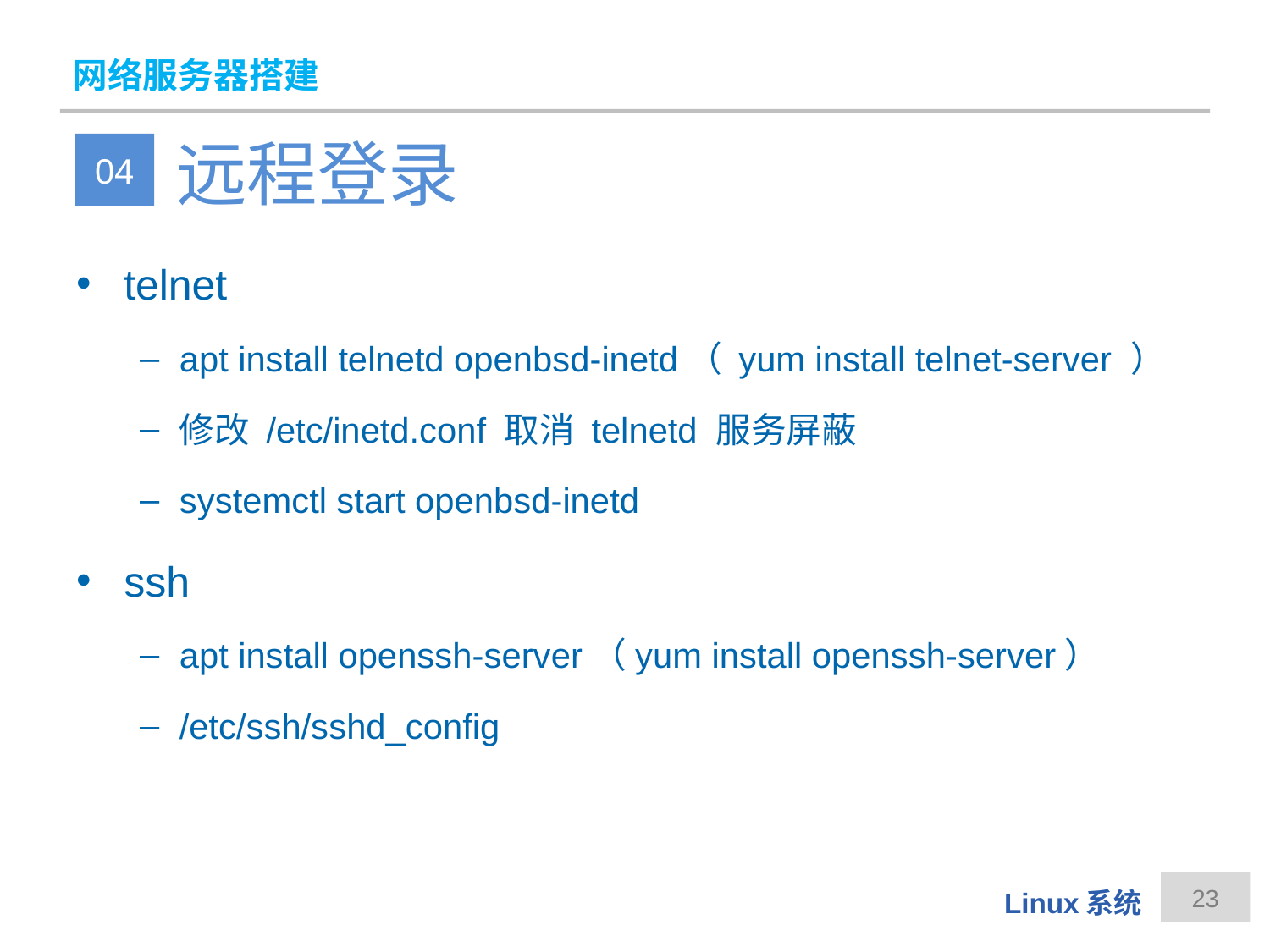

# 网络服务器搭建
远程登录
04
telnet
apt install telnetd openbsd-inetd（ yum install telnet-server ）
修改 /etc/inetd.conf 取消 telnetd 服务屏蔽
systemctl start openbsd-inetd
ssh
apt install openssh-server（yum install openssh-server）
/etc/ssh/sshd_config